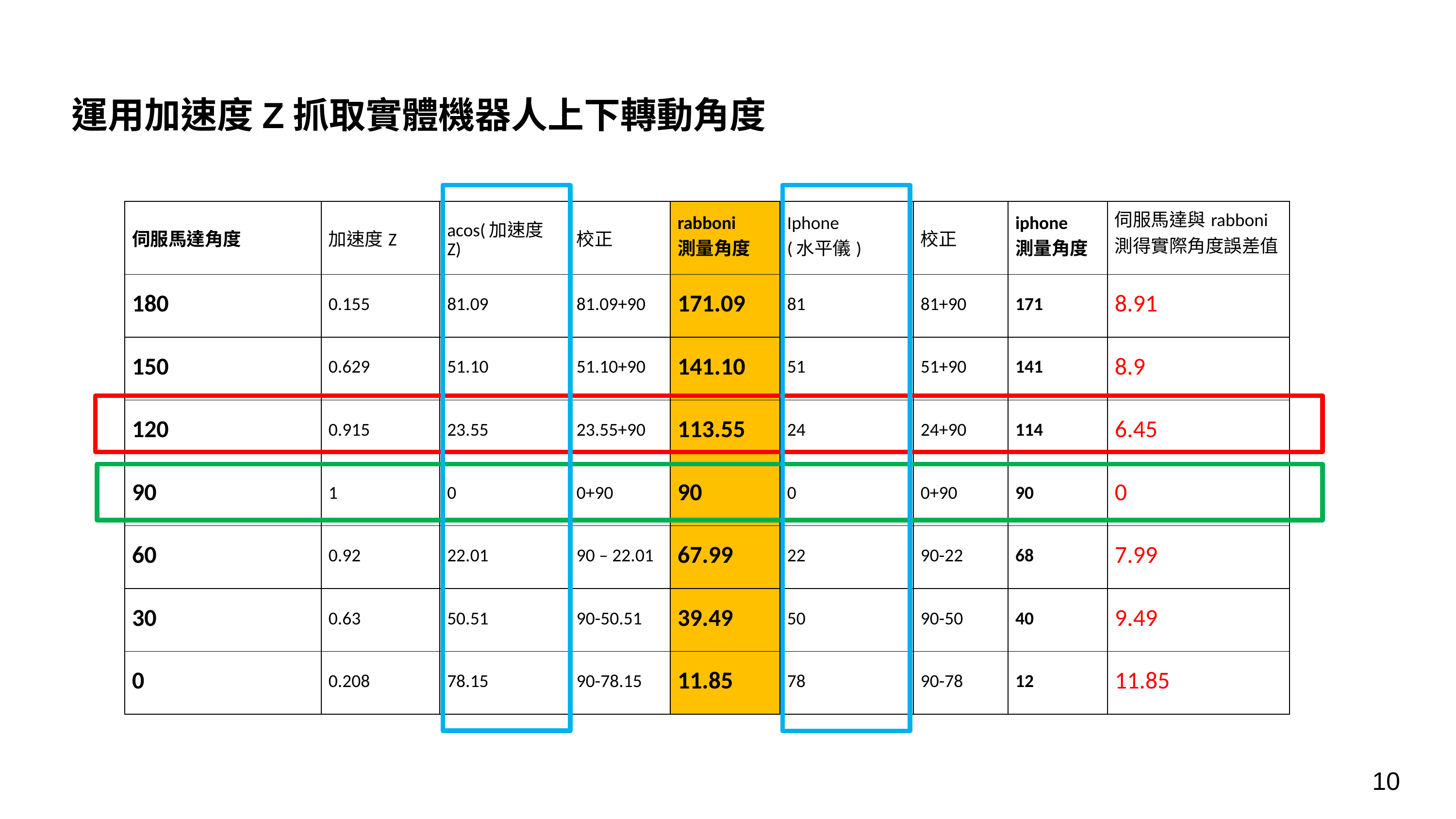

運用加速度Z抓取實體機器人上下轉動角度

| 伺服馬達角度 | 加速度Z | acos(加速度Z) | 校正 | rabboni 測量角度 | Iphone (水平儀) | 校正 | iphone 測量角度 | 伺服馬達與rabboni 測得實際角度誤差值 |
| --- | --- | --- | --- | --- | --- | --- | --- | --- |
| 180 | 0.155 | 81.09 | 81.09+90 | 171.09 | 81 | 81+90 | 171 | 8.91 |
| 150 | 0.629 | 51.10 | 51.10+90 | 141.10 | 51 | 51+90 | 141 | 8.9 |
| 120 | 0.915 | 23.55 | 23.55+90 | 113.55 | 24 | 24+90 | 114 | 6.45 |
| 90 | 1 | 0 | 0+90 | 90 | 0 | 0+90 | 90 | 0 |
| 60 | 0.92 | 22.01 | 90 – 22.01 | 67.99 | 22 | 90-22 | 68 | 7.99 |
| 30 | 0.63 | 50.51 | 90-50.51 | 39.49 | 50 | 90-50 | 40 | 9.49 |
| 0 | 0.208 | 78.15 | 90-78.15 | 11.85 | 78 | 90-78 | 12 | 11.85 |

10